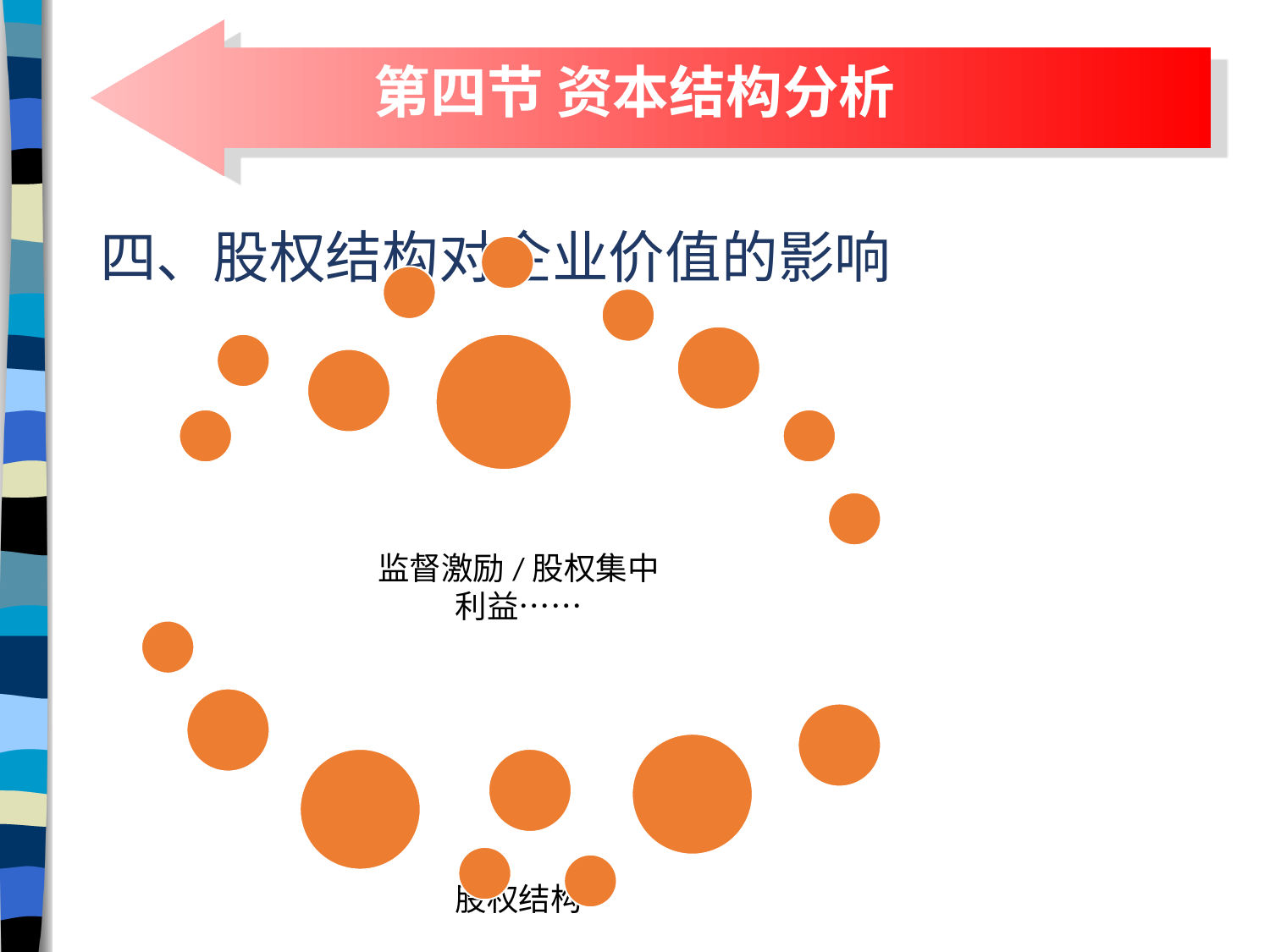

# 第四节 资本结构分析
四、股权结构对企业价值的影响
股权结构
监督激励/股权集中
利益……